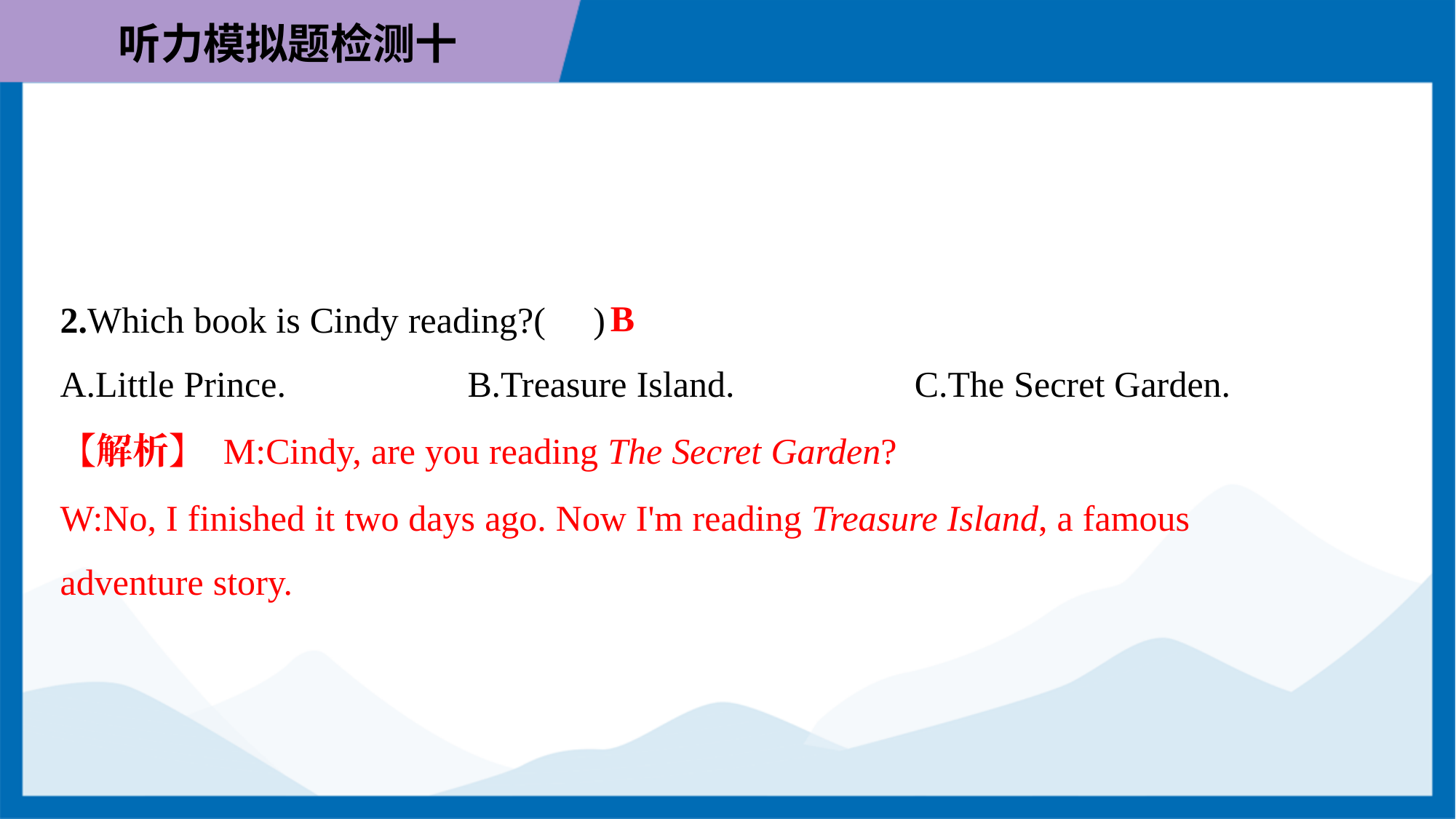

B
2.Which book is Cindy reading?(     )
A.Little Prince.	B.Treasure Island.	C.The Secret Garden.
【解析】 M:Cindy, are you reading The Secret Garden?
W:No, I finished it two days ago. Now I'm reading Treasure Island, a famous
adventure story.